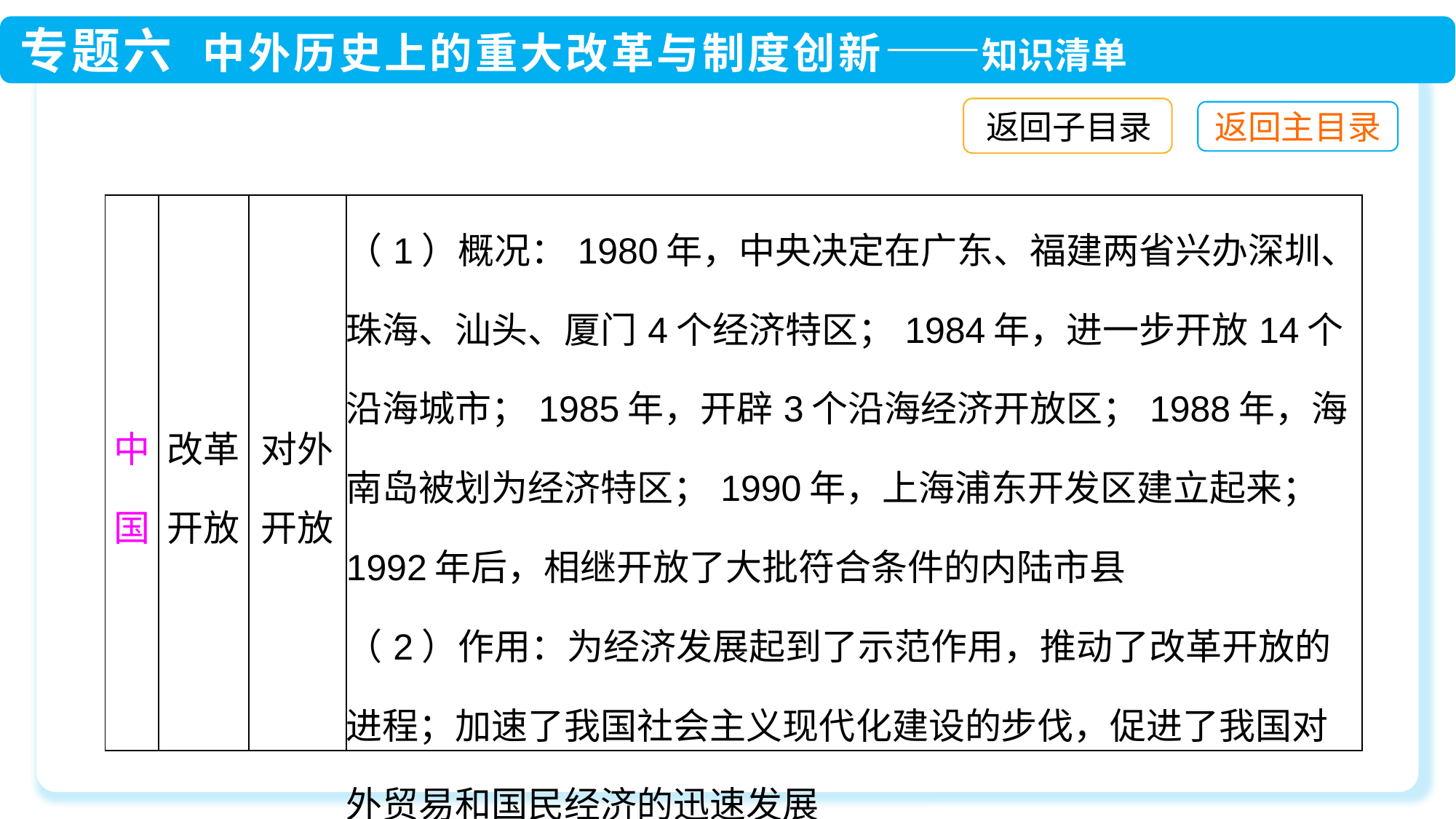

返回子目录
| 中国 | 改革开放 | 对外开放 | （1）概况：1980年，中央决定在广东、福建两省兴办深圳、珠海、汕头、厦门4个经济特区；1984年，进一步开放14个沿海城市；1985年，开辟3个沿海经济开放区；1988年，海南岛被划为经济特区；1990年，上海浦东开发区建立起来；1992年后，相继开放了大批符合条件的内陆市县 （2）作用：为经济发展起到了示范作用，推动了改革开放的进程；加速了我国社会主义现代化建设的步伐，促进了我国对外贸易和国民经济的迅速发展 |
| --- | --- | --- | --- |